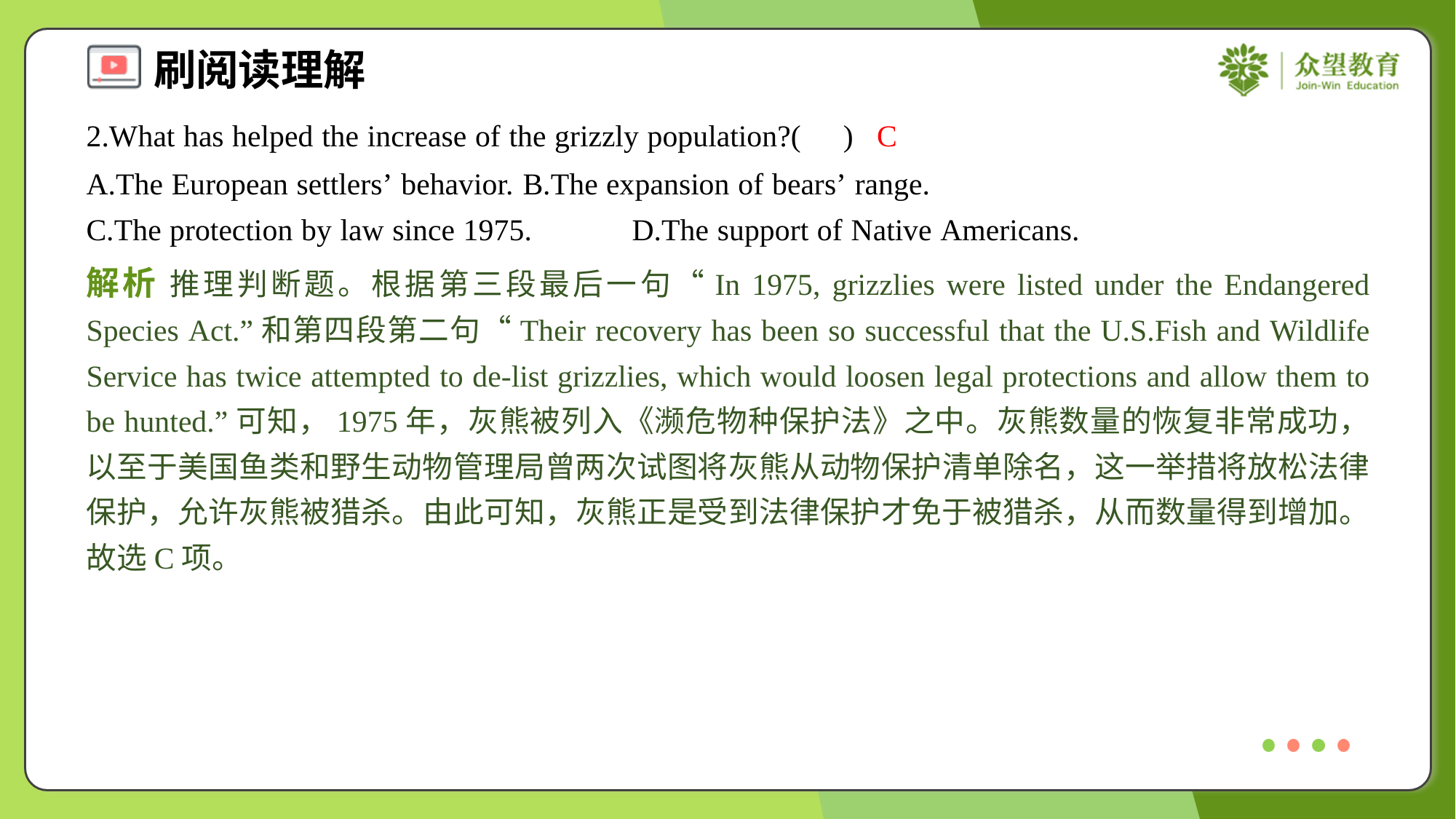

2.What has helped the increase of the grizzly population?(     )
C
A.The European settlers’ behavior.	B.The expansion of bears’ range.
C.The protection by law since 1975.	D.The support of Native Americans.
解析 推理判断题。根据第三段最后一句“In 1975, grizzlies were listed under the Endangered Species Act.”和第四段第二句“Their recovery has been so successful that the U.S.Fish and Wildlife Service has twice attempted to de-list grizzlies, which would loosen legal protections and allow them to be hunted.”可知，1975年，灰熊被列入《濒危物种保护法》之中。灰熊数量的恢复非常成功，以至于美国鱼类和野生动物管理局曾两次试图将灰熊从动物保护清单除名，这一举措将放松法律保护，允许灰熊被猎杀。由此可知，灰熊正是受到法律保护才免于被猎杀，从而数量得到增加。故选C项。